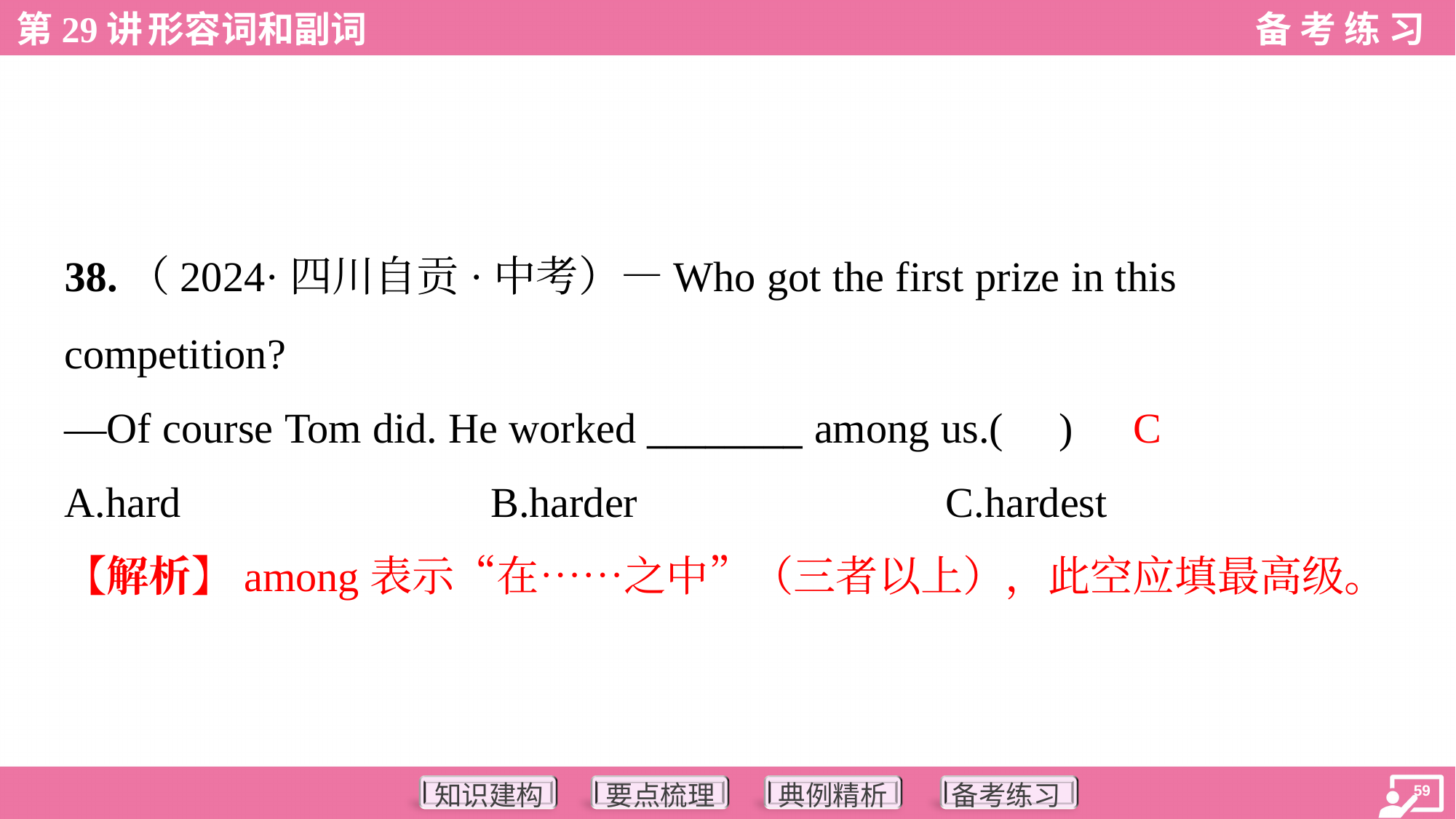

38.（2024·四川自贡·中考）—Who got the first prize in this
competition?
—Of course Tom did. He worked ________ among us.(     )
C
A.hard	B.harder	C.hardest
【解析】among表示“在……之中”（三者以上），此空应填最高级。